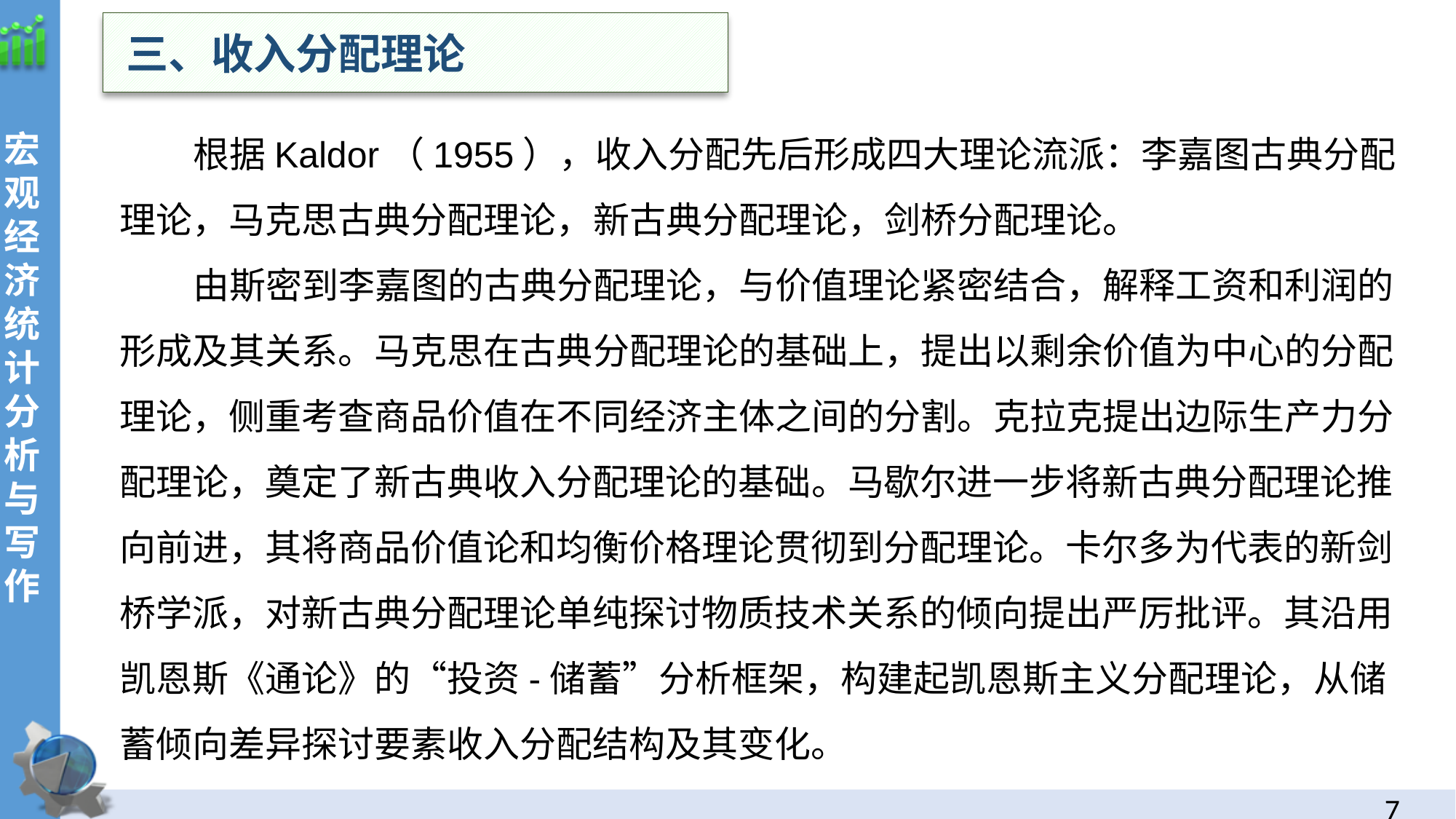

三、收入分配理论
根据Kaldor（1955），收入分配先后形成四大理论流派：李嘉图古典分配理论，马克思古典分配理论，新古典分配理论，剑桥分配理论。
由斯密到李嘉图的古典分配理论，与价值理论紧密结合，解释工资和利润的形成及其关系。马克思在古典分配理论的基础上，提出以剩余价值为中心的分配理论，侧重考查商品价值在不同经济主体之间的分割。克拉克提出边际生产力分配理论，奠定了新古典收入分配理论的基础。马歇尔进一步将新古典分配理论推向前进，其将商品价值论和均衡价格理论贯彻到分配理论。卡尔多为代表的新剑桥学派，对新古典分配理论单纯探讨物质技术关系的倾向提出严厉批评。其沿用凯恩斯《通论》的“投资-储蓄”分析框架，构建起凯恩斯主义分配理论，从储蓄倾向差异探讨要素收入分配结构及其变化。

7